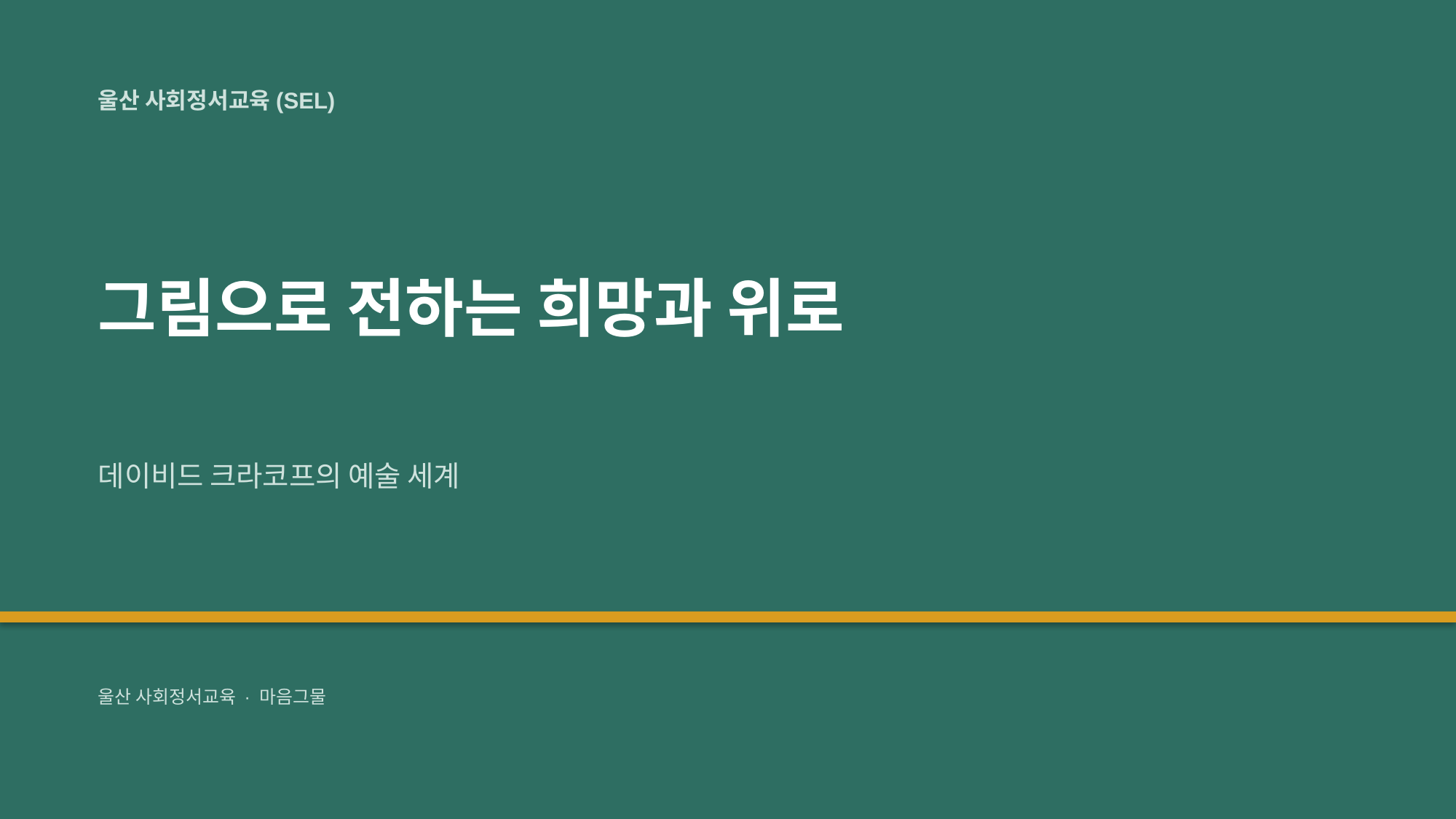

울산 사회정서교육(SEL)
그림으로 전하는 희망과 위로
데이비드 크라코프의 예술 세계

울산 사회정서교육 · 마음그물